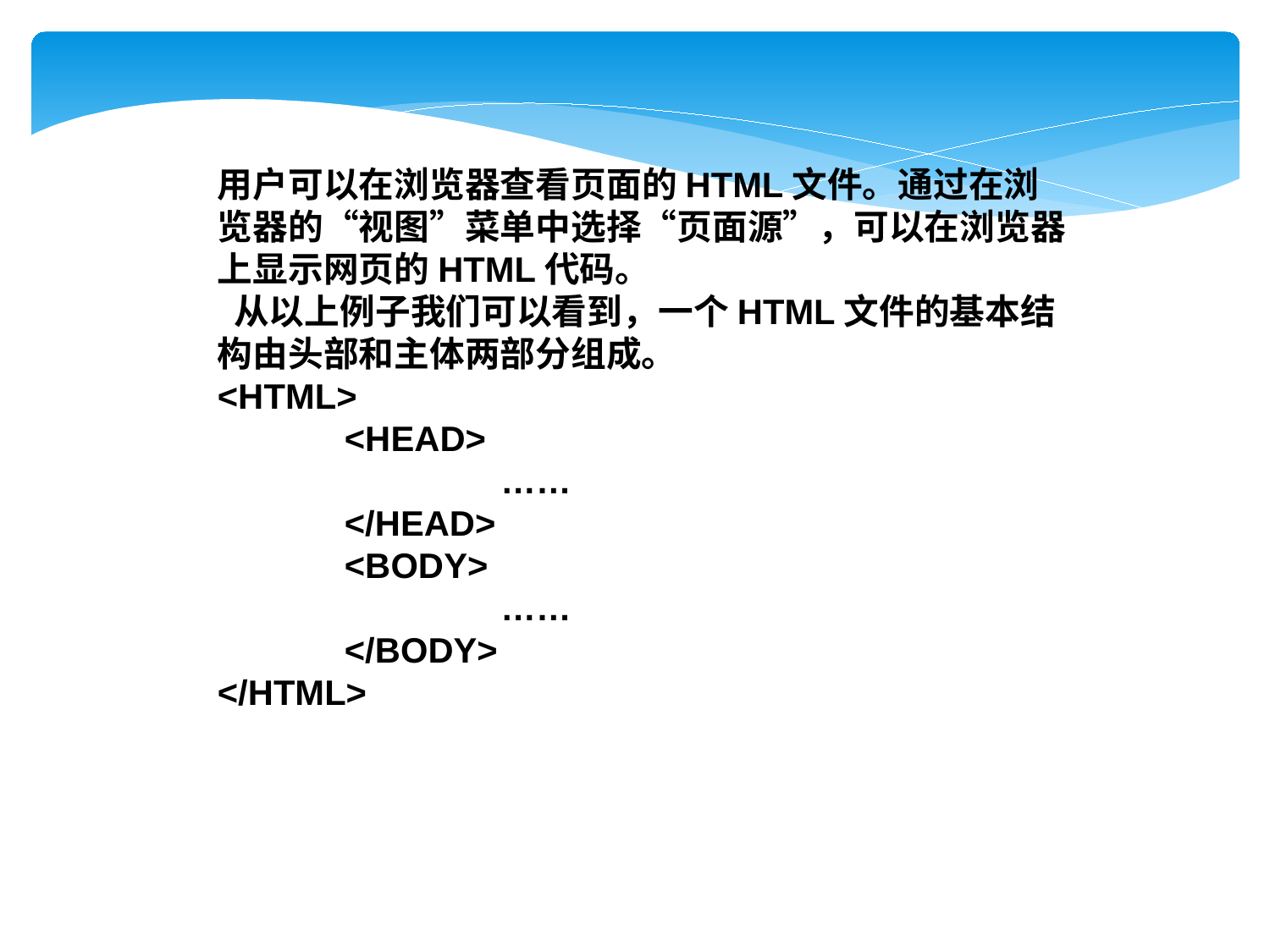

用户可以在浏览器查看页面的HTML文件。通过在浏览器的“视图”菜单中选择“页面源”，可以在浏览器上显示网页的HTML代码。
 从以上例子我们可以看到，一个HTML文件的基本结构由头部和主体两部分组成。
<HTML>
	<HEAD>
		   ……
	</HEAD>
	<BODY>
		   ……
	</BODY>
</HTML>